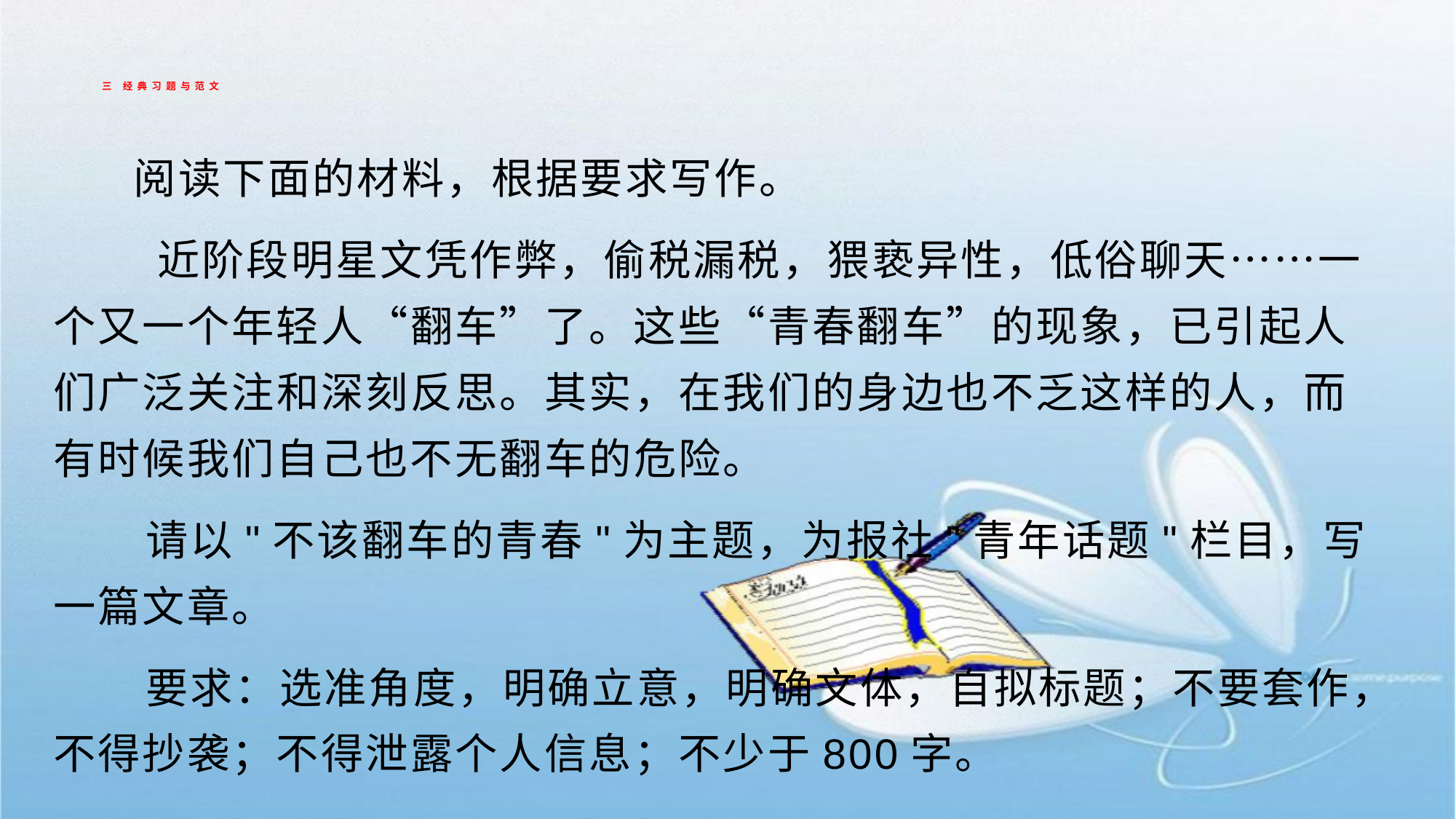

# 三 经典习题与范文
      阅读下面的材料，根据要求写作。
        近阶段明星文凭作弊，偷税漏税，猥亵异性，低俗聊天……一个又一个年轻人“翻车”了。这些“青春翻车”的现象，已引起人们广泛关注和深刻反思。其实，在我们的身边也不乏这样的人，而有时候我们自己也不无翻车的危险。
       请以"不该翻车的青春"为主题，为报社"青年话题"栏目，写一篇文章。
       要求：选准角度，明确立意，明确文体，自拟标题；不要套作，不得抄袭；不得泄露个人信息；不少于800字。